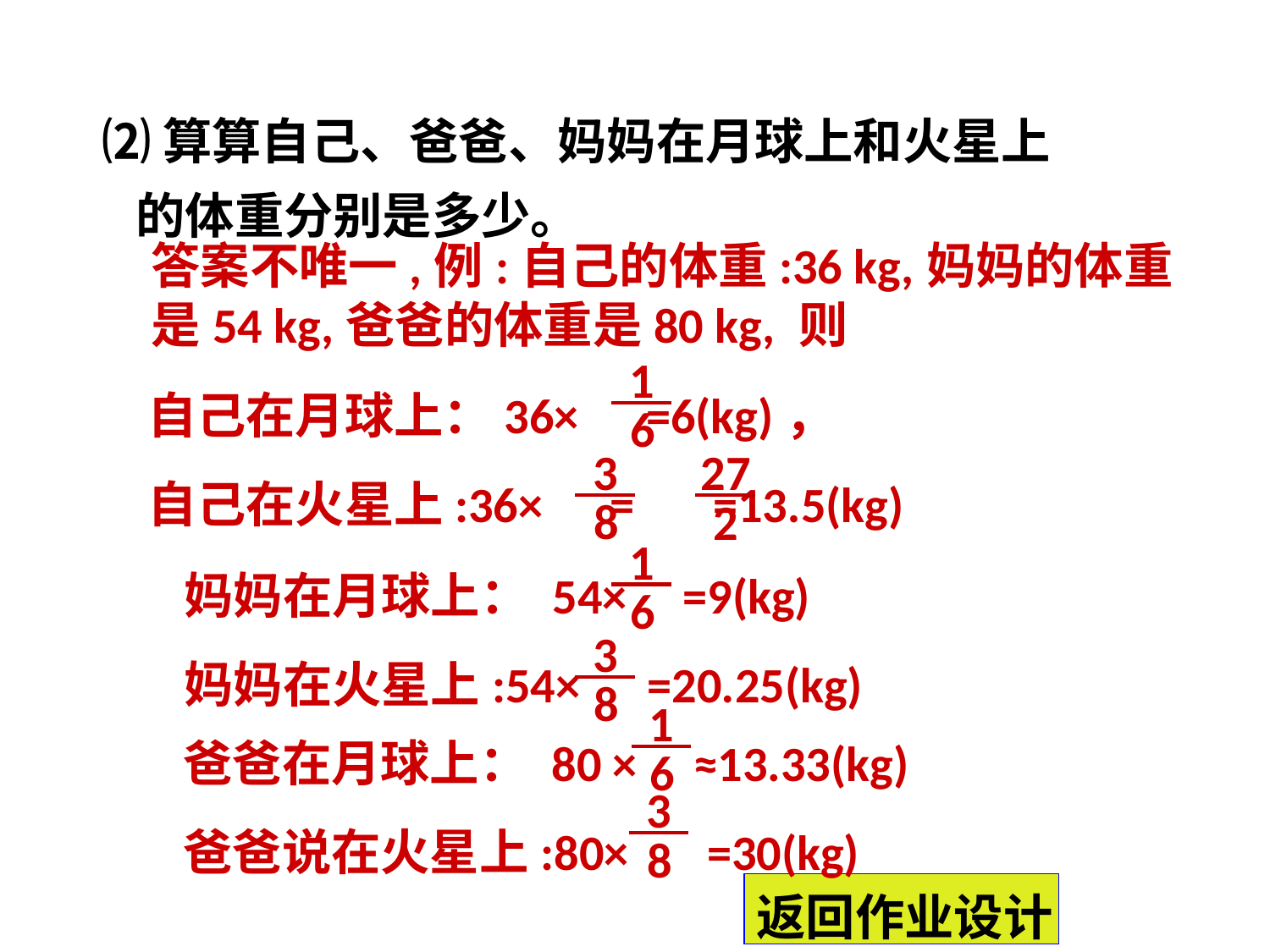

⑵算算自己、爸爸、妈妈在月球上和火星上
  的体重分别是多少。
答案不唯一,例:自己的体重:36 kg,妈妈的体重是54 kg,爸爸的体重是80 kg, 则
1
6
自己在月球上：36×      =6(kg)，
自己在火星上:36×      =       =13.5(kg)
3
8
27
2
1
6
妈妈在月球上： 54×     =9(kg)
妈妈在火星上:54×      =20.25(kg)
3
8
1
6
爸爸在月球上： 80 ×     ≈13.33(kg)
爸爸说在火星上:80×       =30(kg)
3
8

返回作业设计